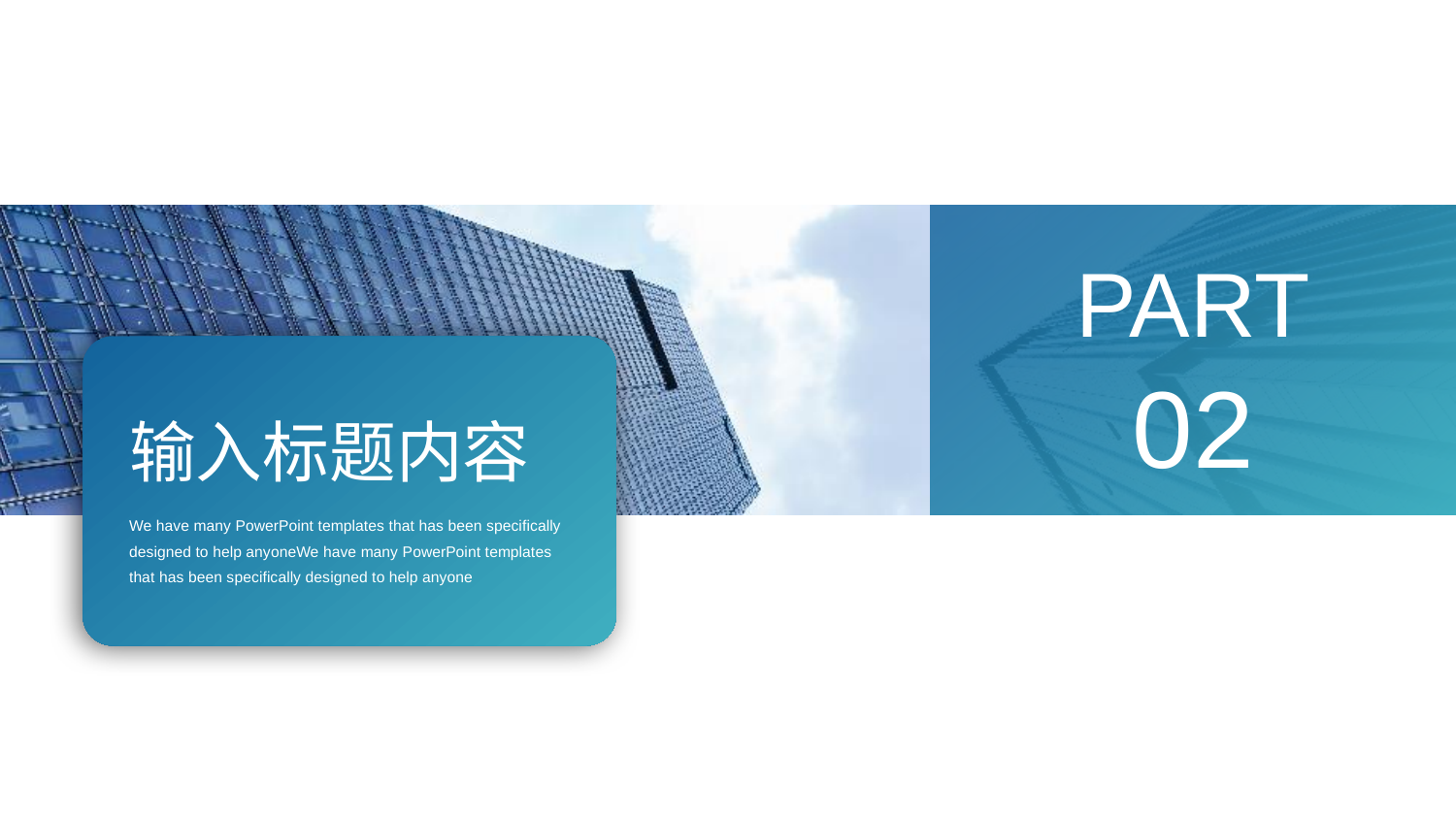

PART 02

输入标题内容
We have many PowerPoint templates that has been specifically designed to help anyoneWe have many PowerPoint templates that has been specifically designed to help anyone